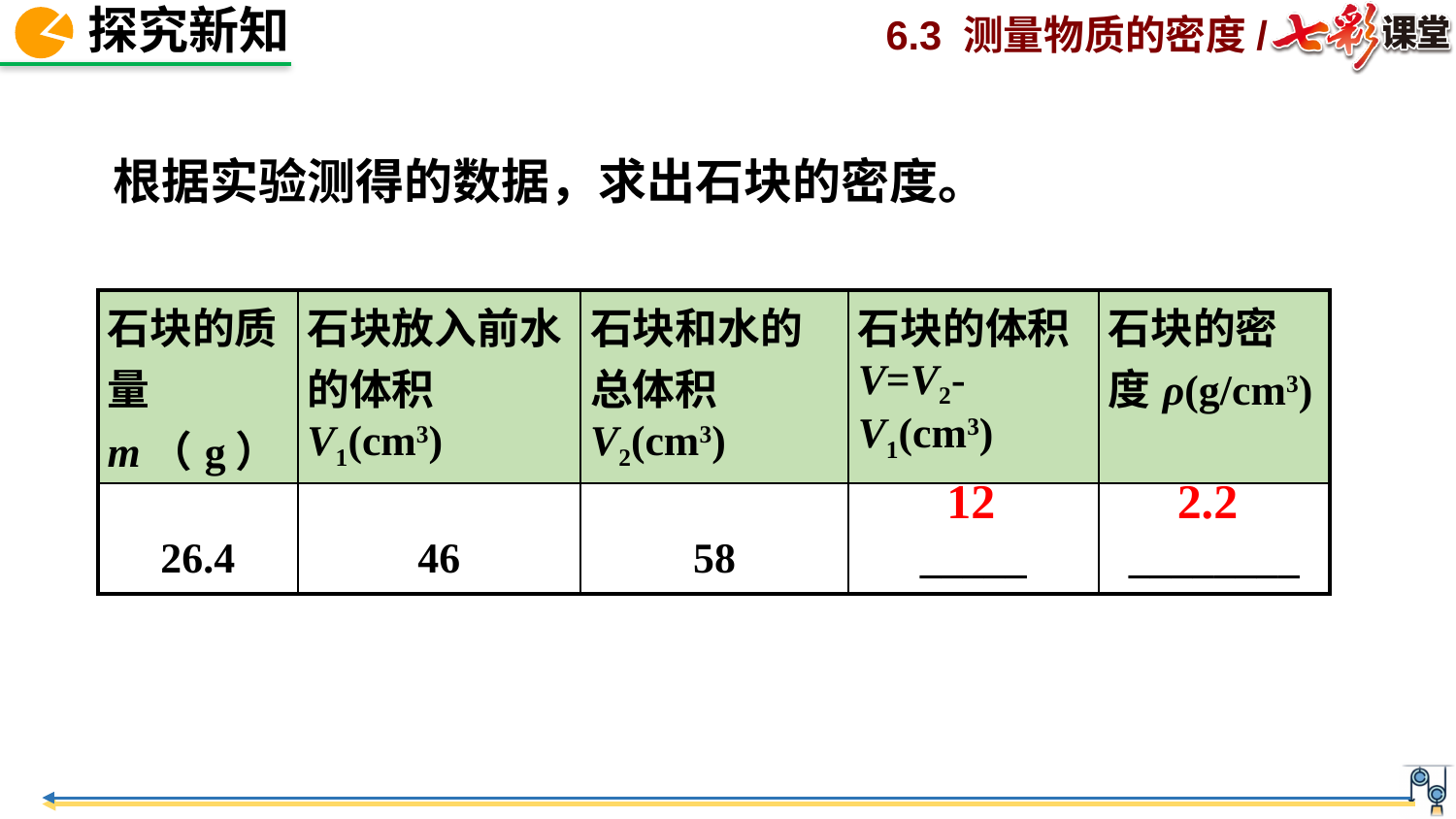

根据实验测得的数据，求出石块的密度。
| 石块的质量m（g） | 石块放入前水的体积V1(cm3) | 石块和水的总体积V2(cm3) | 石块的体积V=V2-V1(cm3) | 石块的密度ρ(g/cm3) |
| --- | --- | --- | --- | --- |
| 26.4 | 46 | 58 | \_\_\_\_\_ | \_\_\_\_\_\_\_\_ |
12
2.2